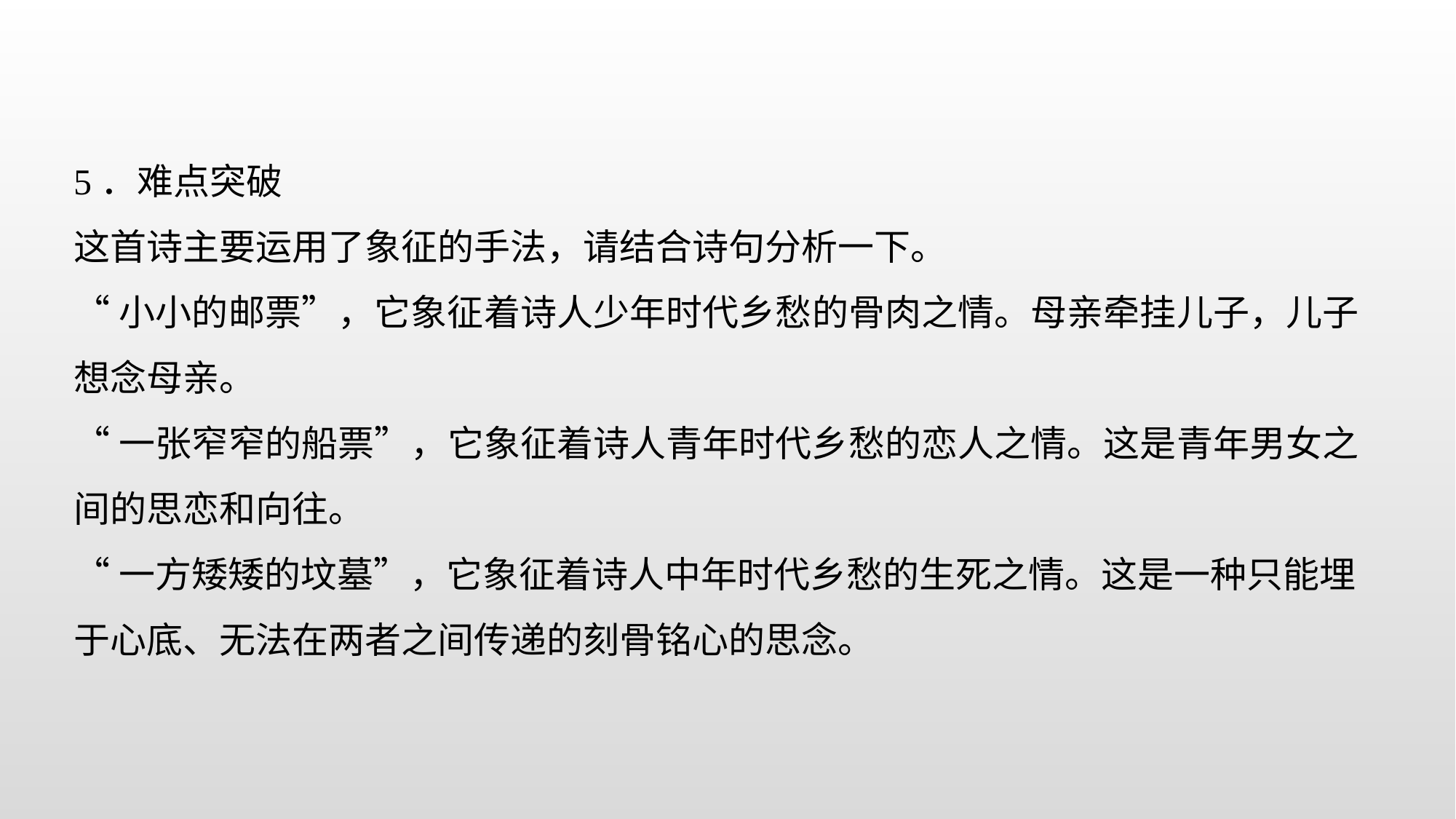

5．难点突破
这首诗主要运用了象征的手法，请结合诗句分析一下。
“小小的邮票”，它象征着诗人少年时代乡愁的骨肉之情。母亲牵挂儿子，儿子想念母亲。
“一张窄窄的船票”，它象征着诗人青年时代乡愁的恋人之情。这是青年男女之间的思恋和向往。
“一方矮矮的坟墓”，它象征着诗人中年时代乡愁的生死之情。这是一种只能埋于心底、无法在两者之间传递的刻骨铭心的思念。